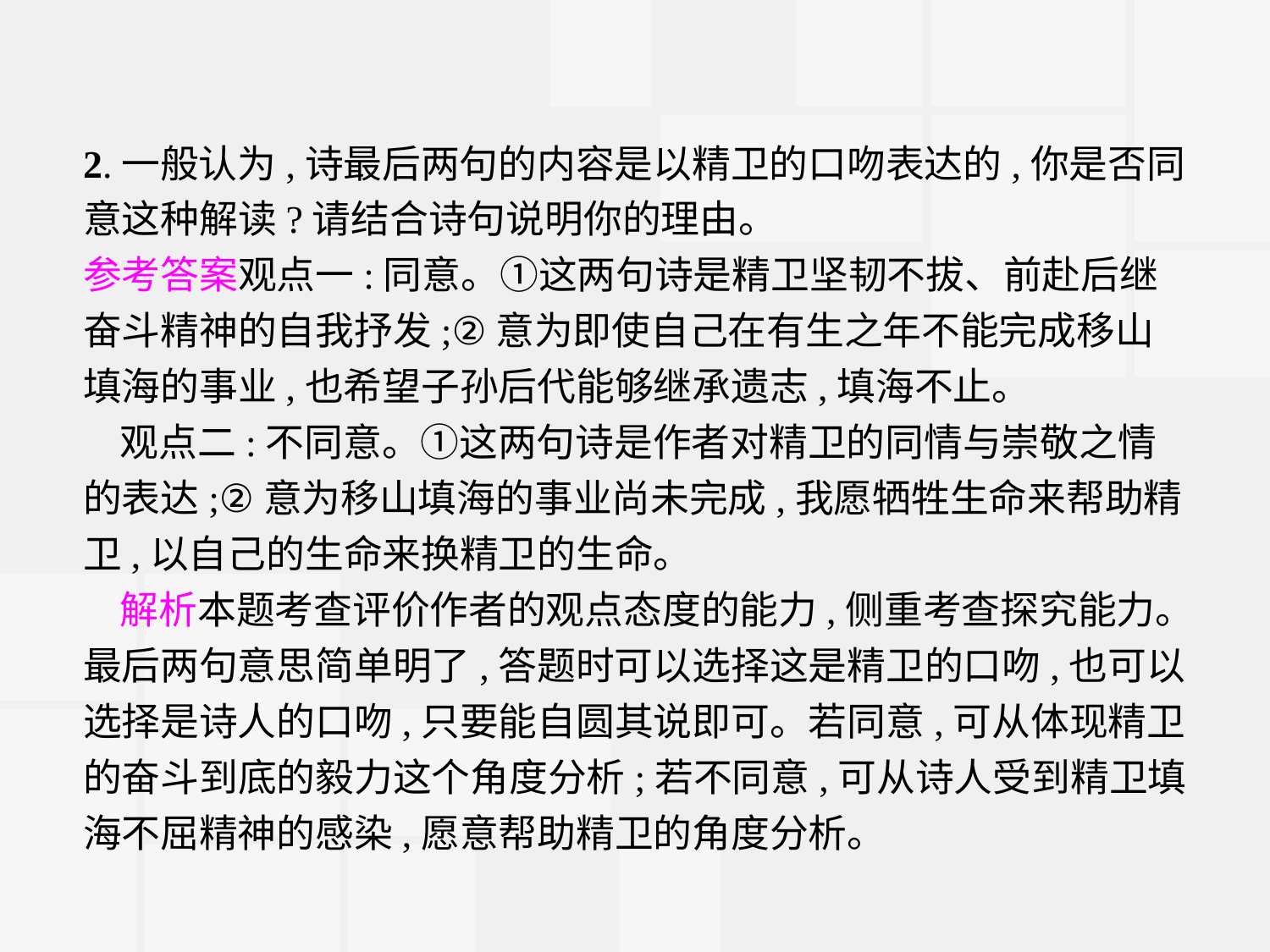

2.一般认为,诗最后两句的内容是以精卫的口吻表达的,你是否同意这种解读?请结合诗句说明你的理由。
参考答案观点一:同意。①这两句诗是精卫坚韧不拔、前赴后继奋斗精神的自我抒发;②意为即使自己在有生之年不能完成移山填海的事业,也希望子孙后代能够继承遗志,填海不止。
观点二:不同意。①这两句诗是作者对精卫的同情与崇敬之情的表达;②意为移山填海的事业尚未完成,我愿牺牲生命来帮助精卫,以自己的生命来换精卫的生命。
解析本题考查评价作者的观点态度的能力,侧重考查探究能力。最后两句意思简单明了,答题时可以选择这是精卫的口吻,也可以选择是诗人的口吻,只要能自圆其说即可。若同意,可从体现精卫的奋斗到底的毅力这个角度分析;若不同意,可从诗人受到精卫填海不屈精神的感染,愿意帮助精卫的角度分析。